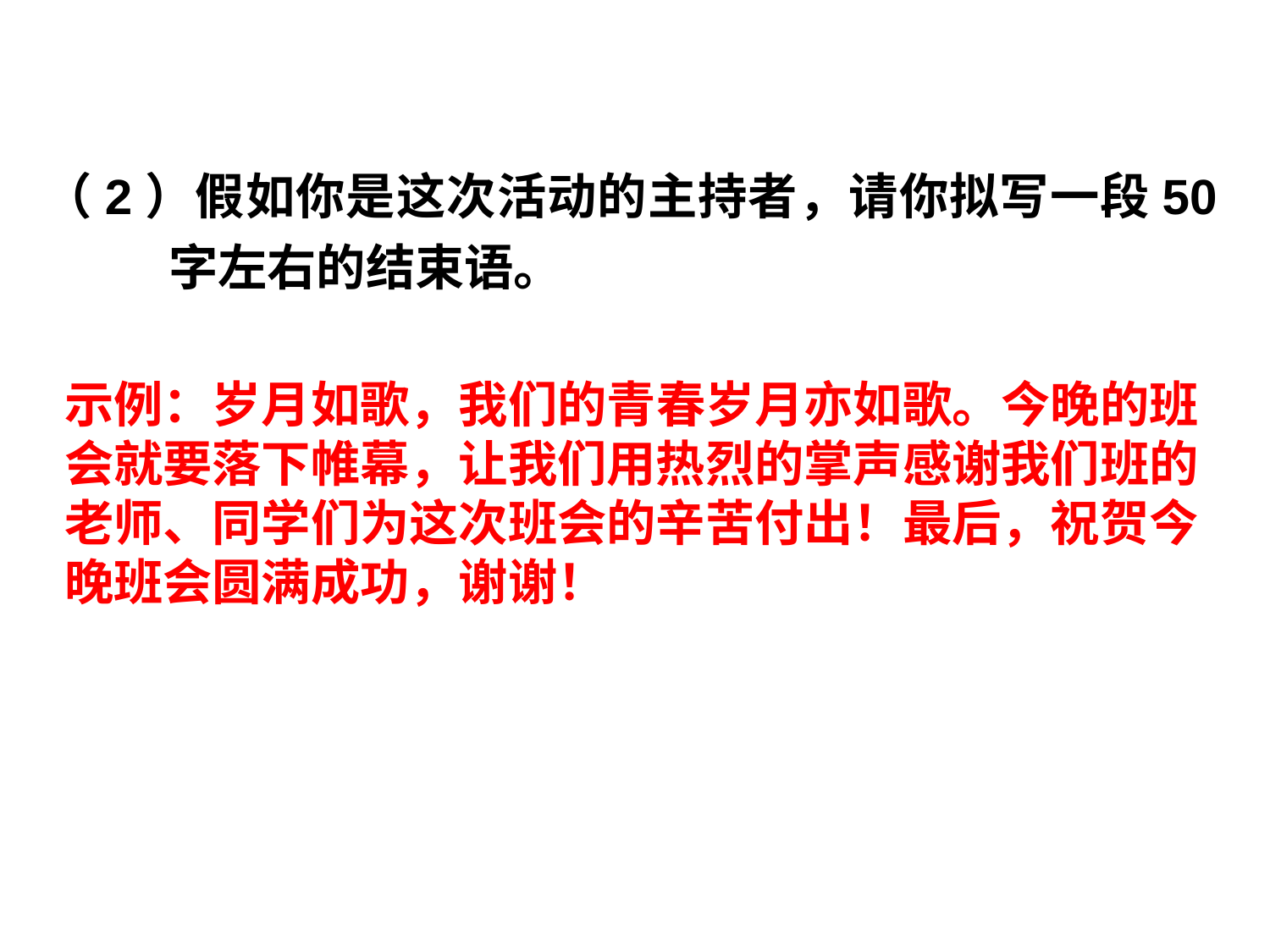

（2）假如你是这次活动的主持者，请你拟写一段50字左右的结束语。
示例：岁月如歌，我们的青春岁月亦如歌。今晚的班会就要落下帷幕，让我们用热烈的掌声感谢我们班的老师、同学们为这次班会的辛苦付出！最后，祝贺今晚班会圆满成功，谢谢！